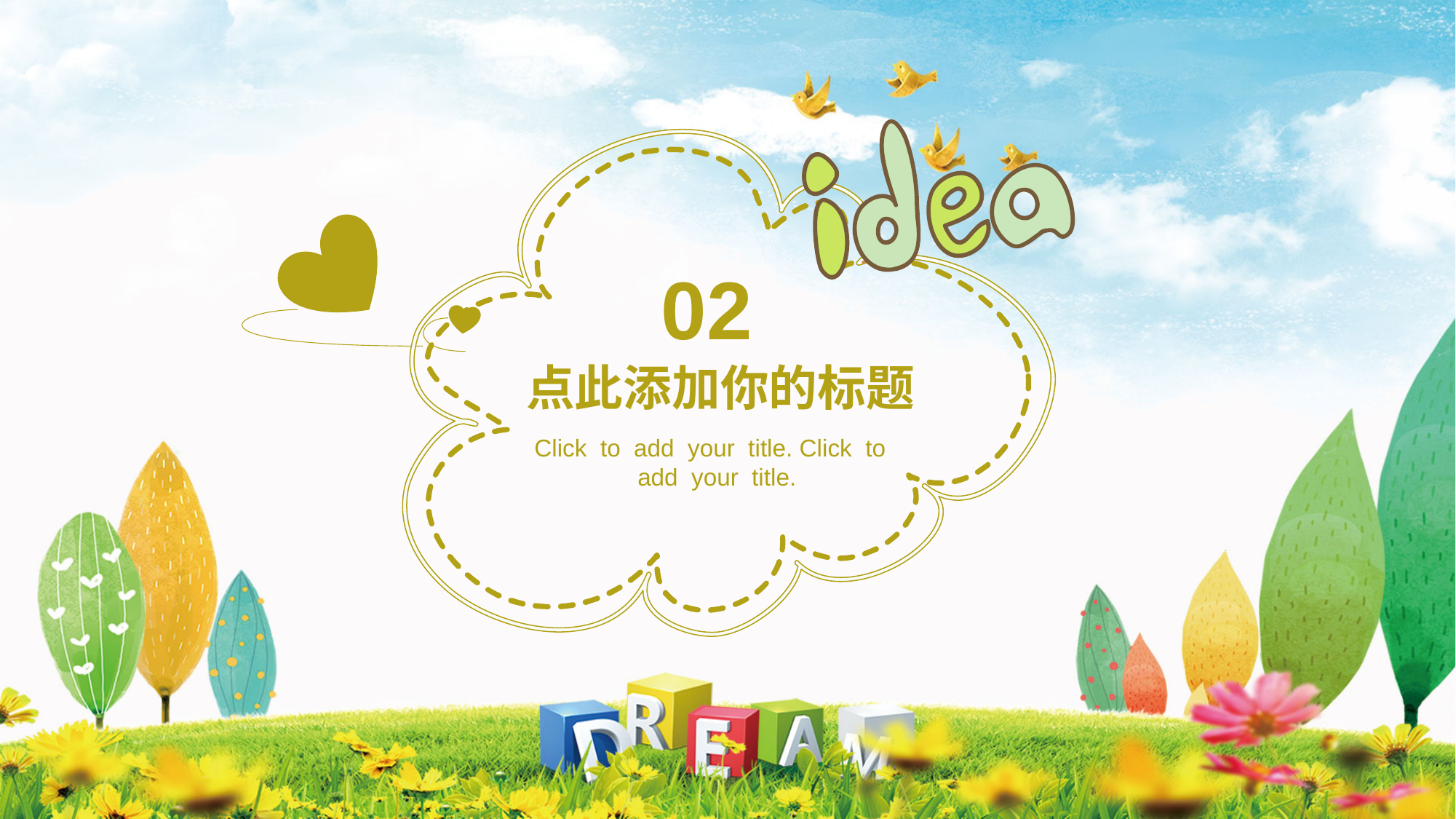

02

点此添加你的标题
Click  to  add  your  title. Click  to
add  your  title.